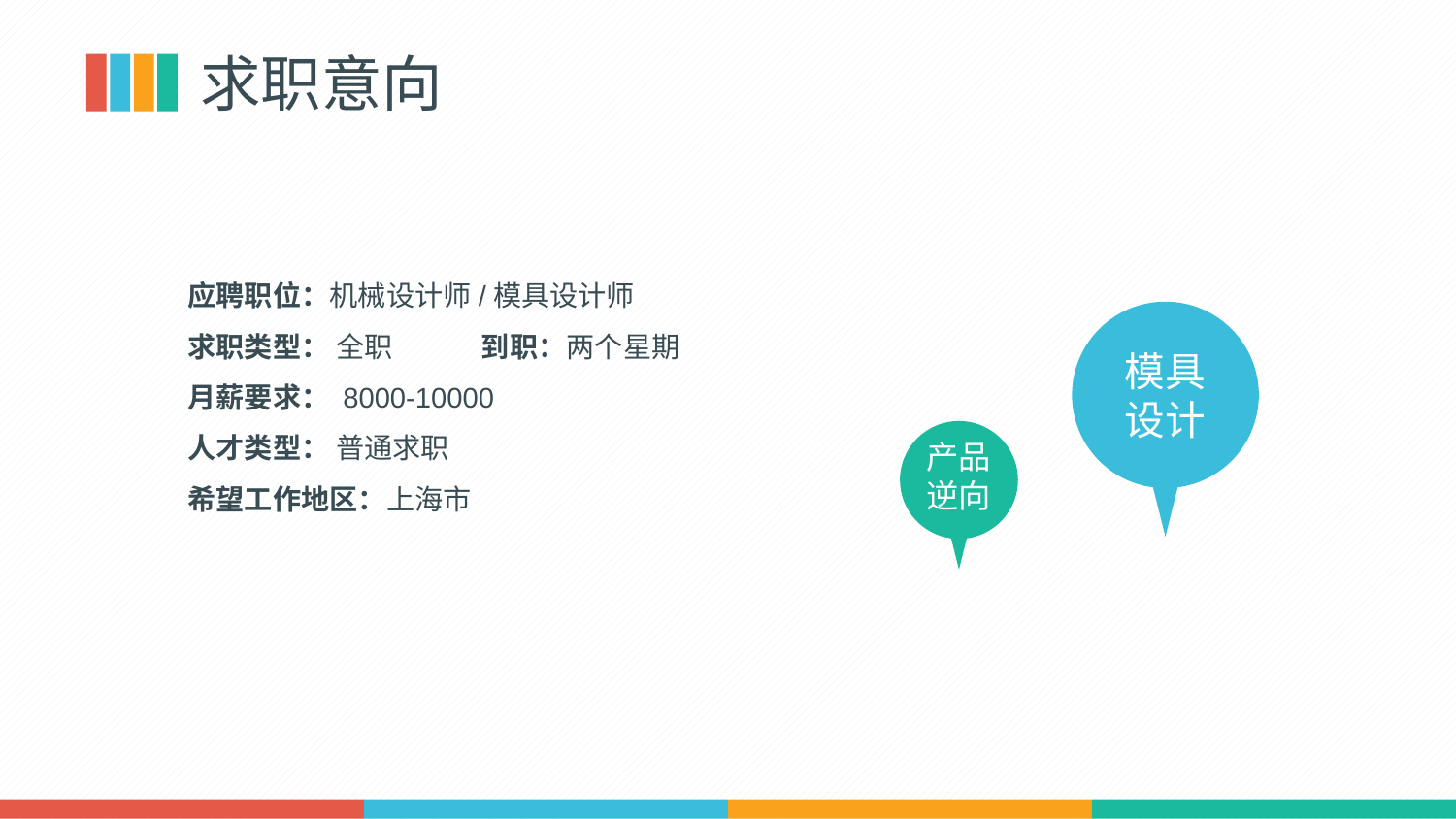

求职意向
应聘职位：机械设计师/模具设计师
求职类型： 全职              到职：两个星期
月薪要求： 8000-10000
人才类型： 普通求职
希望工作地区：上海市
模具
设计

产品逆向